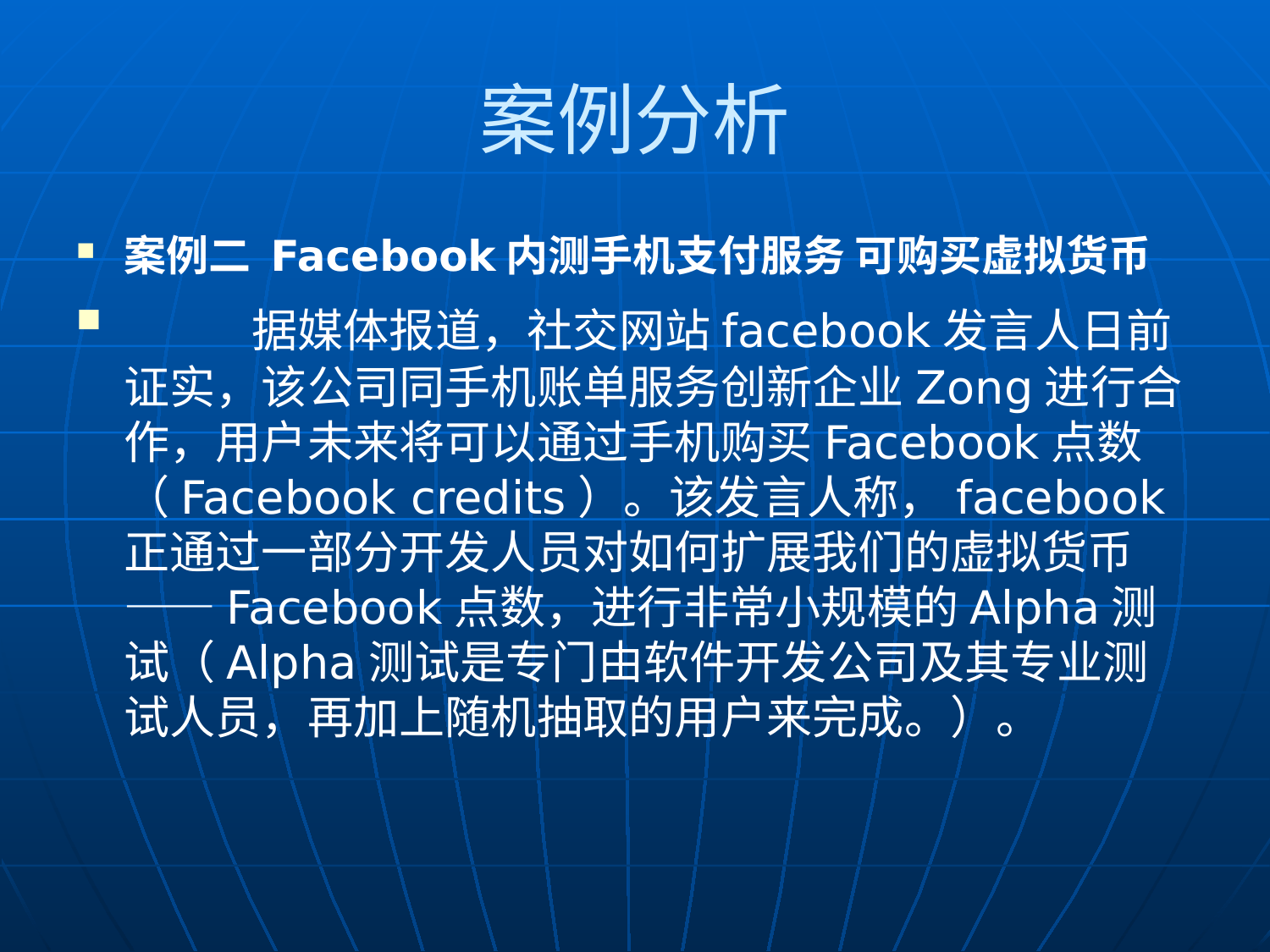

案例分析
案例二 Facebook内测手机支付服务 可购买虚拟货币
         据媒体报道，社交网站facebook发言人日前证实，该公司同手机账单服务创新企业Zong进行合作，用户未来将可以通过手机购买Facebook点数（Facebook credits）。该发言人称，facebook正通过一部分开发人员对如何扩展我们的虚拟货币——Facebook点数，进行非常小规模的Alpha测试（Alpha测试是专门由软件开发公司及其专业测试人员，再加上随机抽取的用户来完成。）。